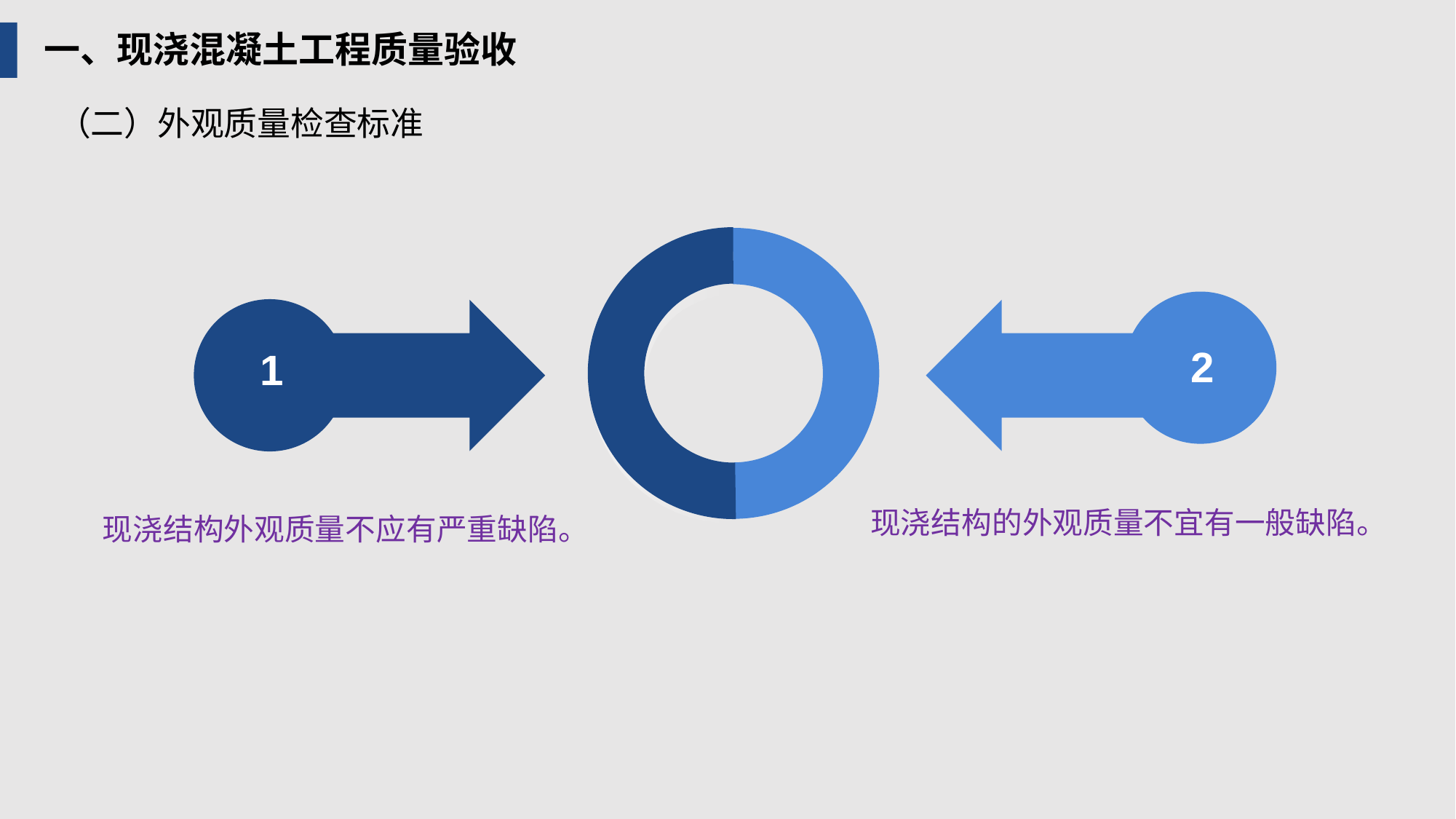

一、现浇混凝土工程质量验收

（二）外观质量检查标准

2
1
现浇结构的外观质量不宜有一般缺陷。
现浇结构外观质量不应有严重缺陷。